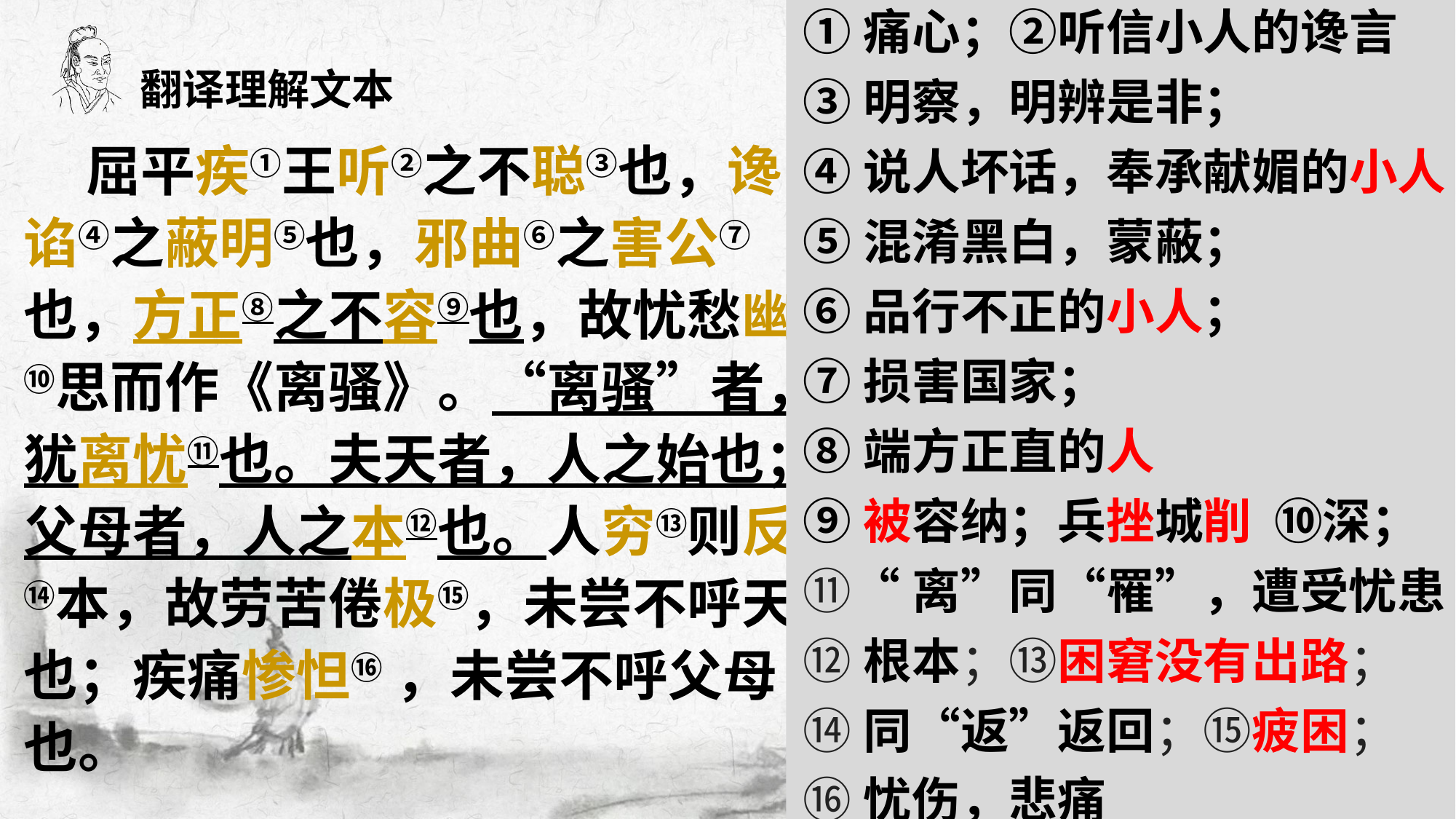

①痛心；②听信小人的谗言
③明察，明辨是非；
④说人坏话，奉承献媚的小人
⑤混淆黑白，蒙蔽；
⑥品行不正的小人；
⑦损害国家；
⑧端方正直的人
⑨被容纳；兵挫城削  ⑩深；
⑪“离”同“罹”，遭受忧患
⑫根本；⑬困窘没有出路；
⑭同“返”返回；⑮疲困；
⑯忧伤，悲痛
翻译理解文本
    屈平疾①王听②之不聪③也，谗谄④之蔽明⑤也，邪曲⑥之害公⑦也，方正⑧之不容⑨也，故忧愁幽⑩思而作《离骚》。“离骚”者，犹离忧⑪也。夫天者，人之始也；父母者，人之本⑫也。人穷⑬则反⑭本，故劳苦倦极⑮，未尝不呼天也；疾痛惨怛⑯ ，未尝不呼父母也。